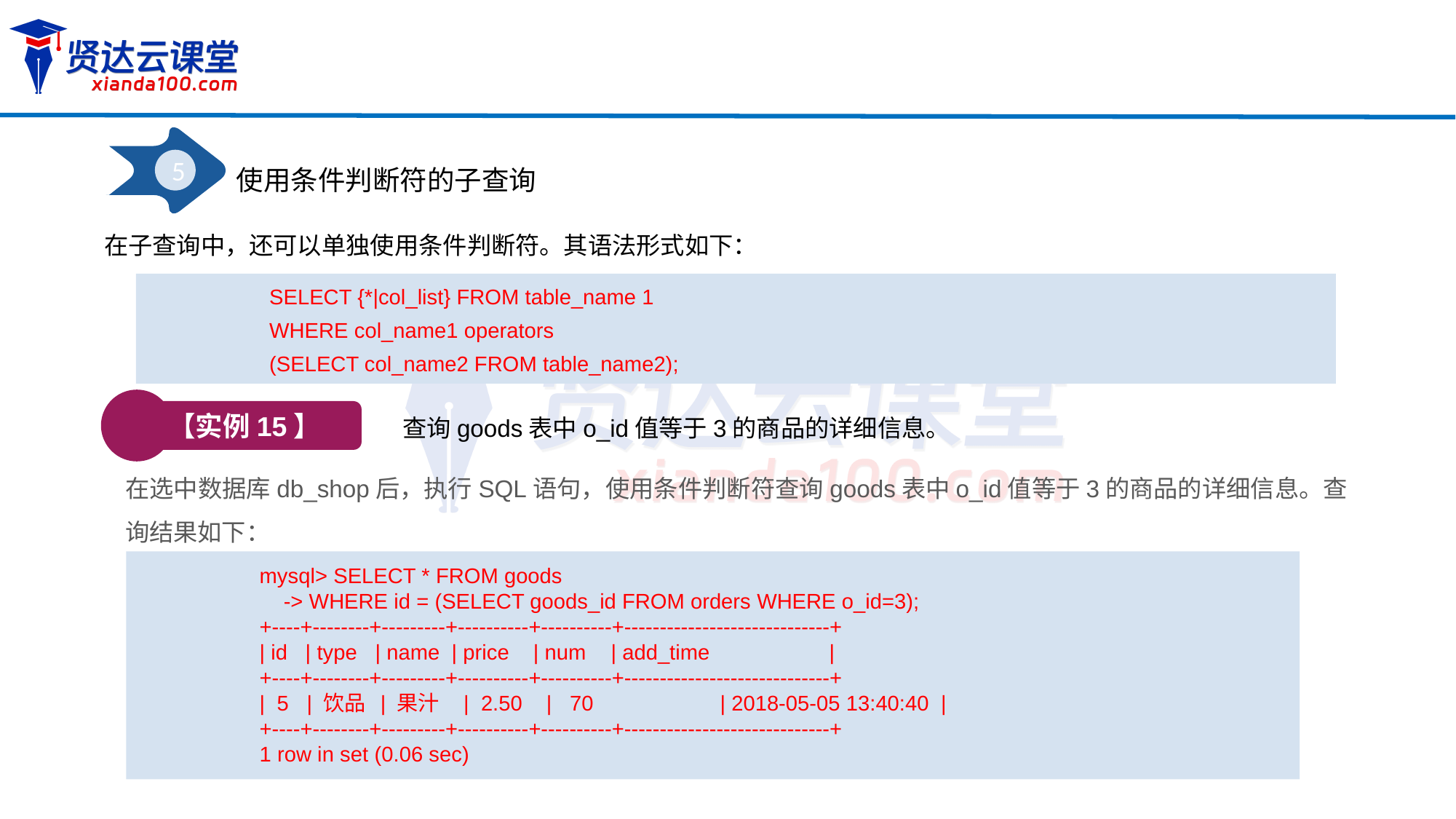

5
使用条件判断符的子查询
在子查询中，还可以单独使用条件判断符。其语法形式如下：
SELECT {*|col_list} FROM table_name 1
WHERE col_name1 operators
(SELECT col_name2 FROM table_name2);

【实例15】
查询goods表中o_id值等于3的商品的详细信息。
在选中数据库db_shop后，执行SQL语句，使用条件判断符查询goods表中o_id值等于3的商品的详细信息。查询结果如下：

mysql> SELECT * FROM goods
    -> WHERE id = (SELECT goods_id FROM orders WHERE o_id=3);
+----+--------+---------+----------+----------+-----------------------------+
| id   | type   | name  | price    | num	    | add_time 	    |
+----+--------+---------+----------+----------+-----------------------------+
|  5   | 饮品  | 果汁    |  2.50    |   70	    | 2018-05-05 13:40:40  |
+----+--------+---------+----------+----------+-----------------------------+
1 row in set (0.06 sec)